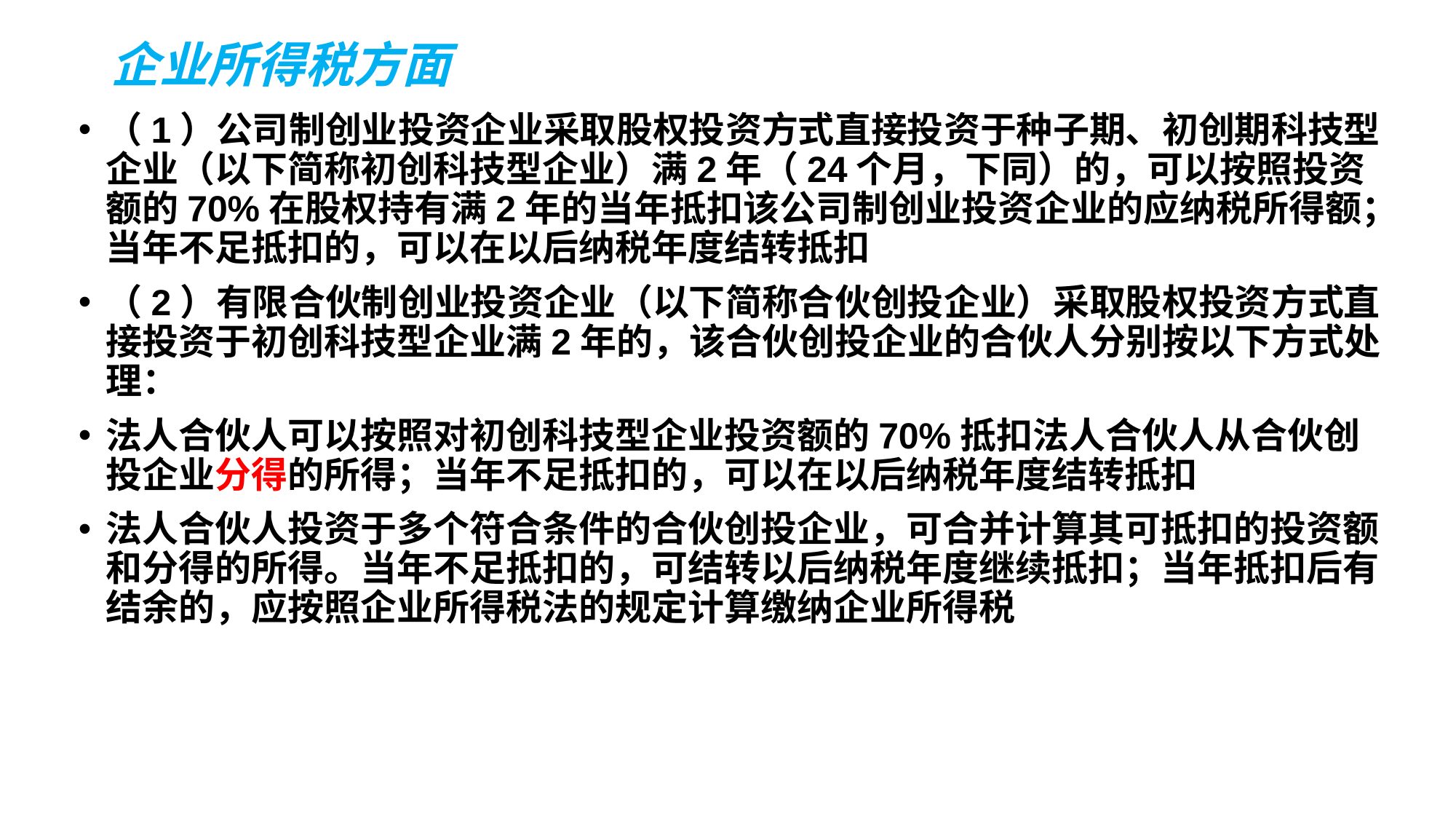

# 企业所得税方面
（1）公司制创业投资企业采取股权投资方式直接投资于种子期、初创期科技型企业（以下简称初创科技型企业）满2年（24个月，下同）的，可以按照投资额的70%在股权持有满2年的当年抵扣该公司制创业投资企业的应纳税所得额；当年不足抵扣的，可以在以后纳税年度结转抵扣
（2）有限合伙制创业投资企业（以下简称合伙创投企业）采取股权投资方式直接投资于初创科技型企业满2年的，该合伙创投企业的合伙人分别按以下方式处理：
法人合伙人可以按照对初创科技型企业投资额的70%抵扣法人合伙人从合伙创投企业分得的所得；当年不足抵扣的，可以在以后纳税年度结转抵扣
法人合伙人投资于多个符合条件的合伙创投企业，可合并计算其可抵扣的投资额和分得的所得。当年不足抵扣的，可结转以后纳税年度继续抵扣；当年抵扣后有结余的，应按照企业所得税法的规定计算缴纳企业所得税